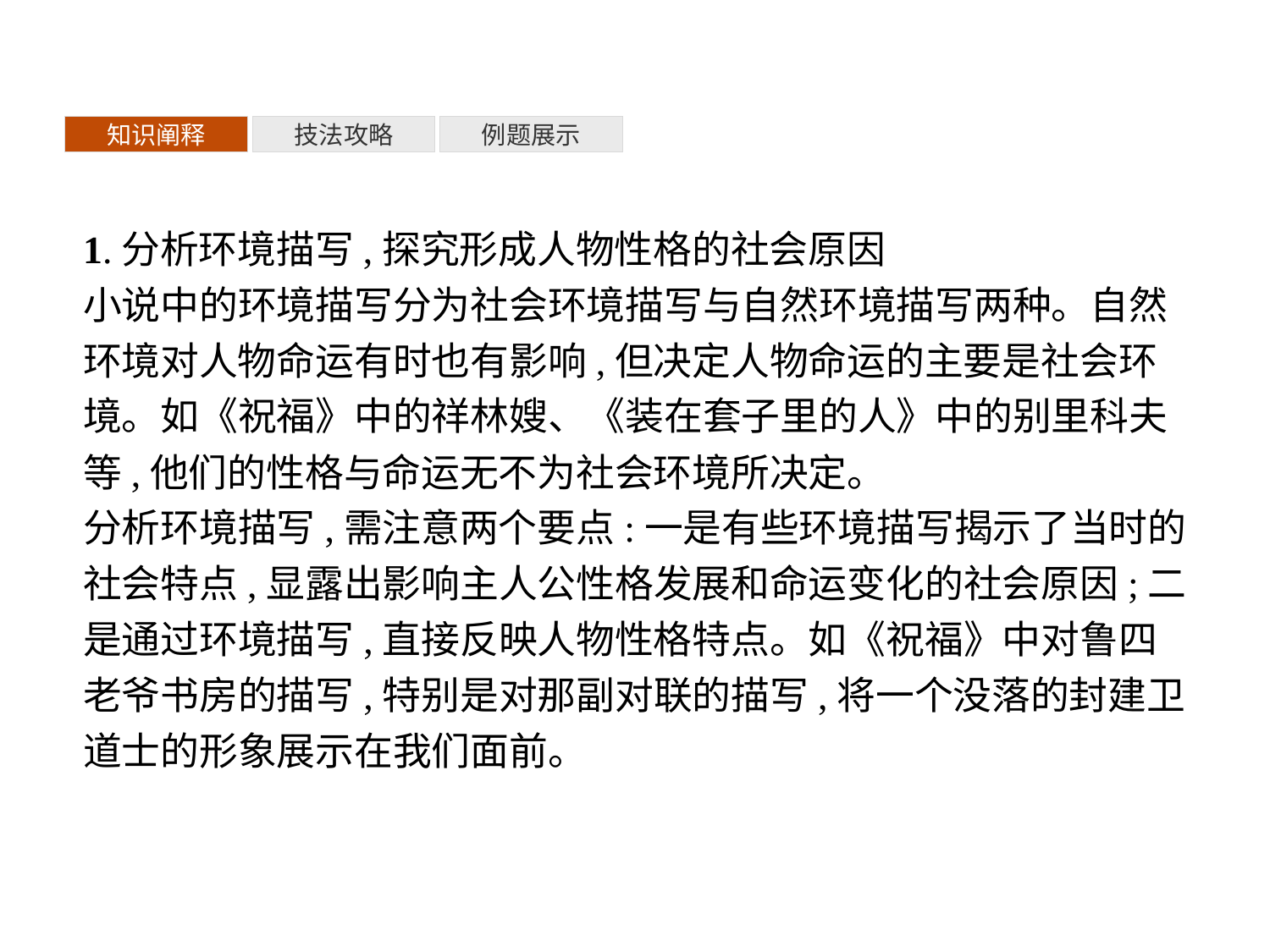

知识阐释
技法攻略
例题展示
1.分析环境描写,探究形成人物性格的社会原因
小说中的环境描写分为社会环境描写与自然环境描写两种。自然环境对人物命运有时也有影响,但决定人物命运的主要是社会环境。如《祝福》中的祥林嫂、《装在套子里的人》中的别里科夫等,他们的性格与命运无不为社会环境所决定。
分析环境描写,需注意两个要点:一是有些环境描写揭示了当时的社会特点,显露出影响主人公性格发展和命运变化的社会原因;二是通过环境描写,直接反映人物性格特点。如《祝福》中对鲁四老爷书房的描写,特别是对那副对联的描写,将一个没落的封建卫道士的形象展示在我们面前。